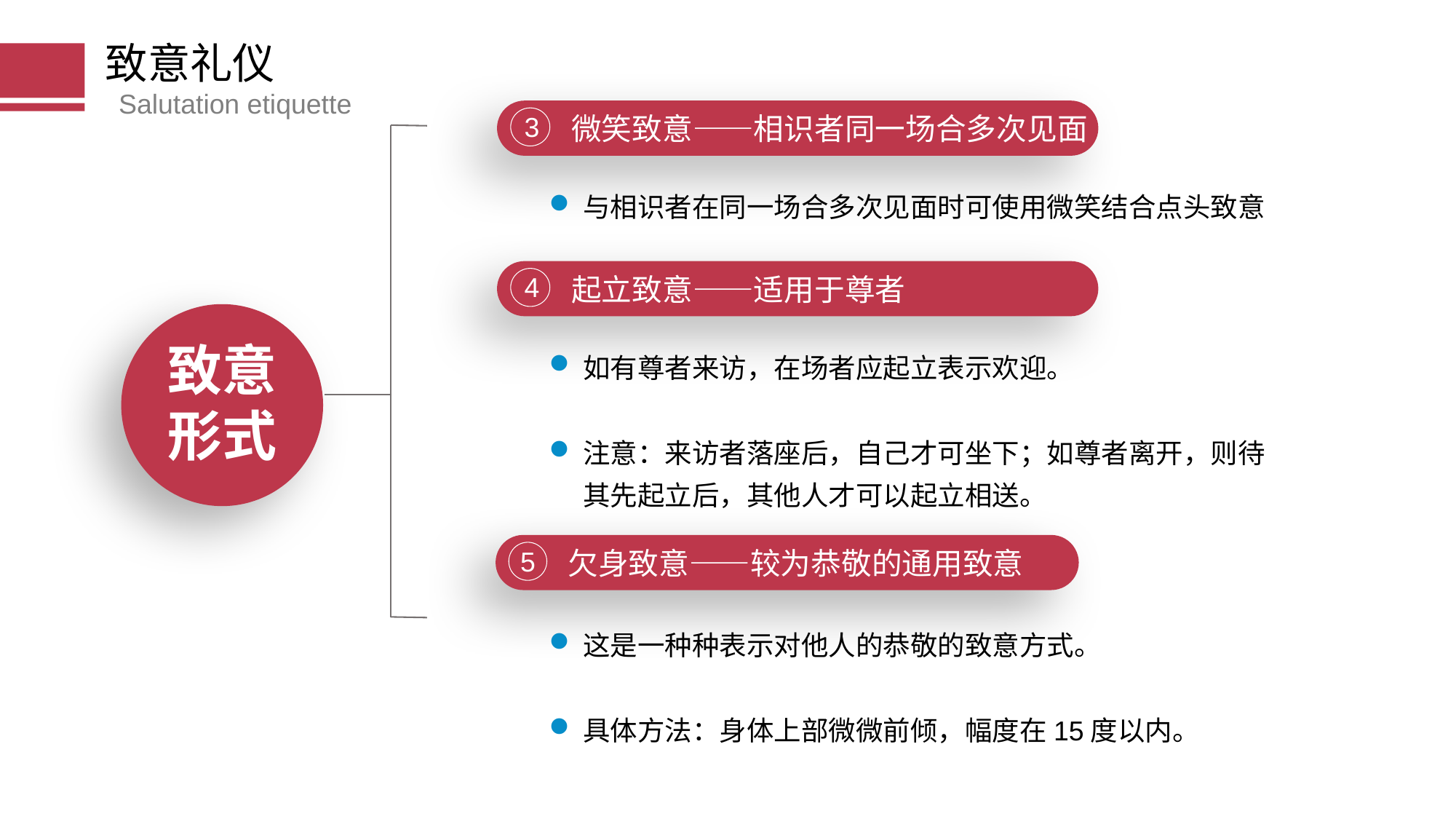

致意礼仪

Salutation etiquette

3

微笑致意——相识者同一场合多次见面
与相识者在同一场合多次见面时可使用微笑结合点头致意

4

起立致意——适用于尊者

致意
形式
如有尊者来访，在场者应起立表示欢迎。

注意：来访者落座后，自己才可坐下；如尊者离开，则待其先起立后，其他人才可以起立相送。

5

欠身致意——较为恭敬的通用致意
这是一种种表示对他人的恭敬的致意方式。

具体方法：身体上部微微前倾，幅度在15度以内。